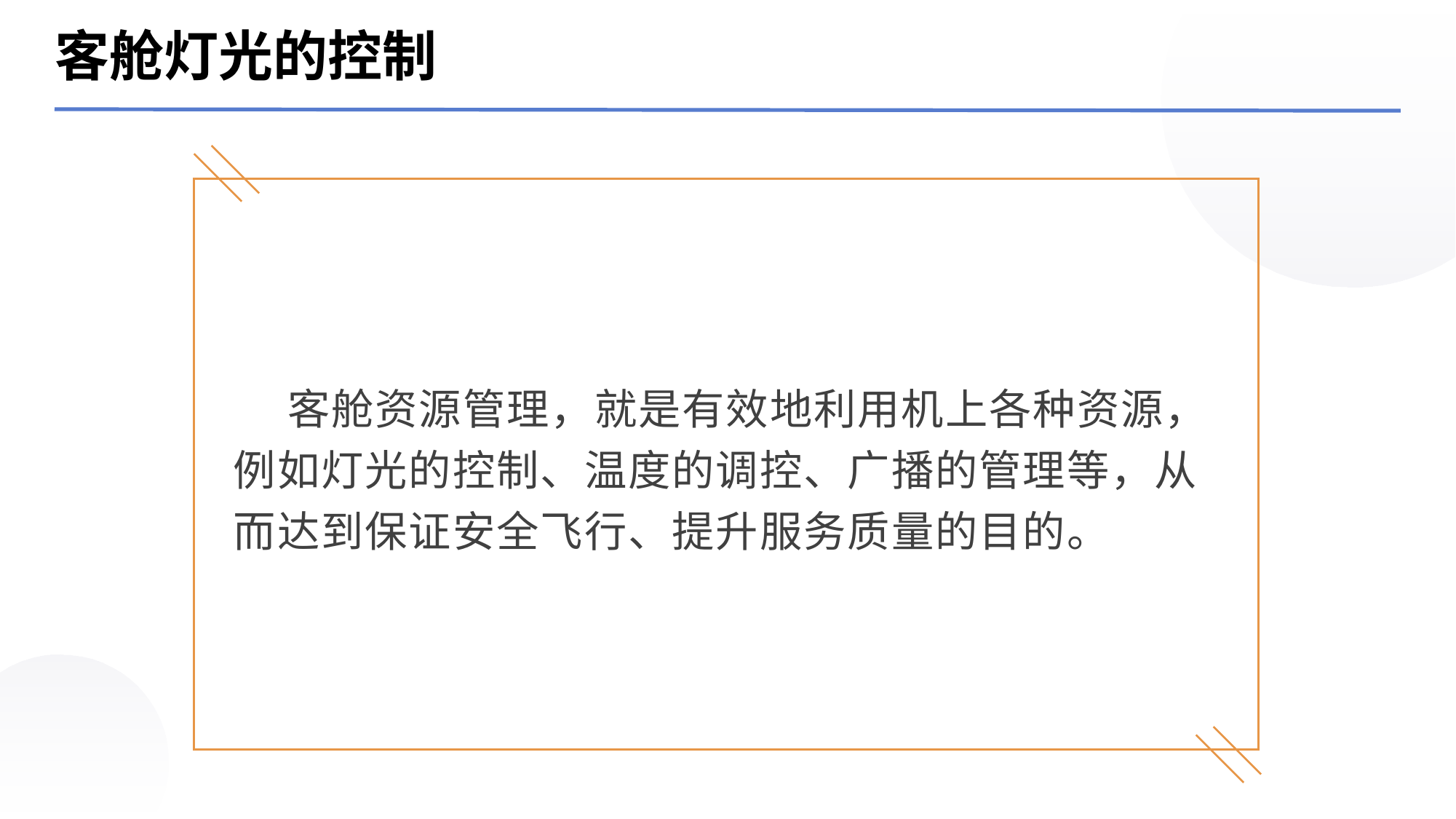

客舱灯光的控制

    客舱资源管理，就是有效地利用机上各种资源，例如灯光的控制、温度的调控、广播的管理等，从而达到保证安全飞行、提升服务质量的目的。